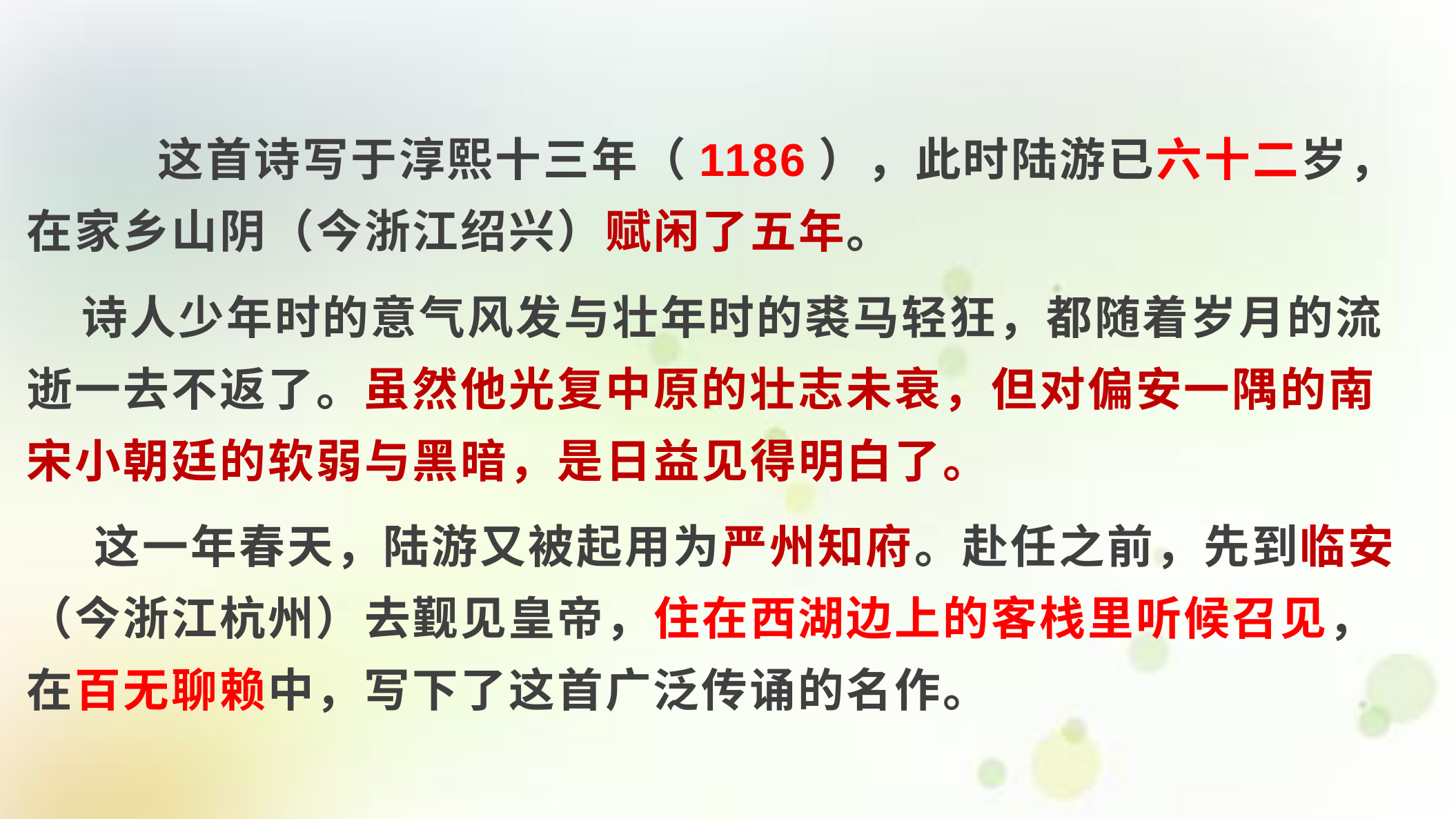

#
           这首诗写于淳熙十三年（1186），此时陆游已六十二岁，在家乡山阴（今浙江绍兴）赋闲了五年。
     诗人少年时的意气风发与壮年时的裘马轻狂，都随着岁月的流逝一去不返了。虽然他光复中原的壮志未衰，但对偏安一隅的南宋小朝廷的软弱与黑暗，是日益见得明白了。
      这一年春天，陆游又被起用为严州知府。赴任之前，先到临安（今浙江杭州）去觐见皇帝，住在西湖边上的客栈里听候召见，在百无聊赖中，写下了这首广泛传诵的名作。